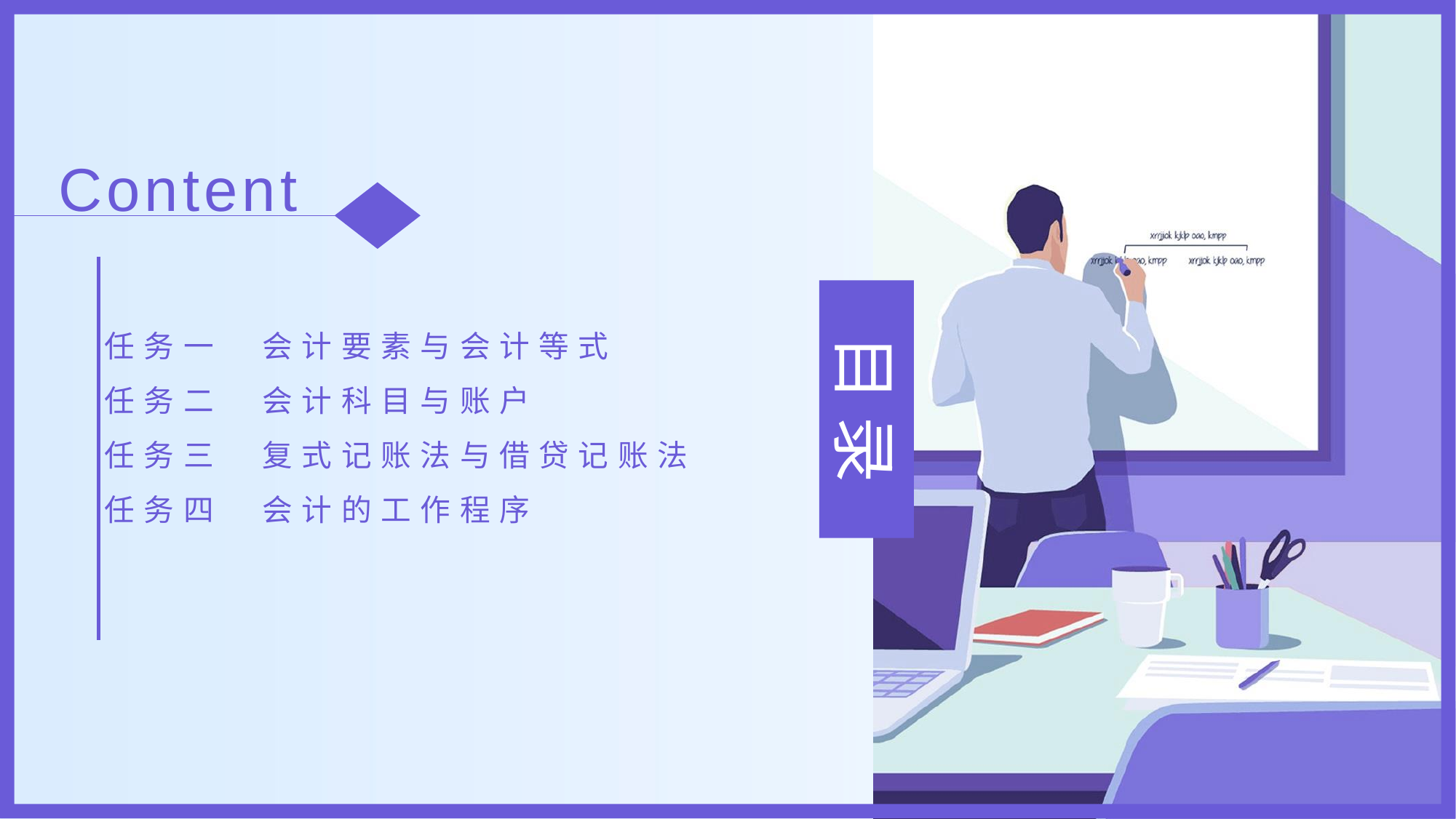

Content

任务一　会计要素与会计等式
任务二　会计科目与账户
任务三　复式记账法与借贷记账法
任务四　会计的工作程序
目 录